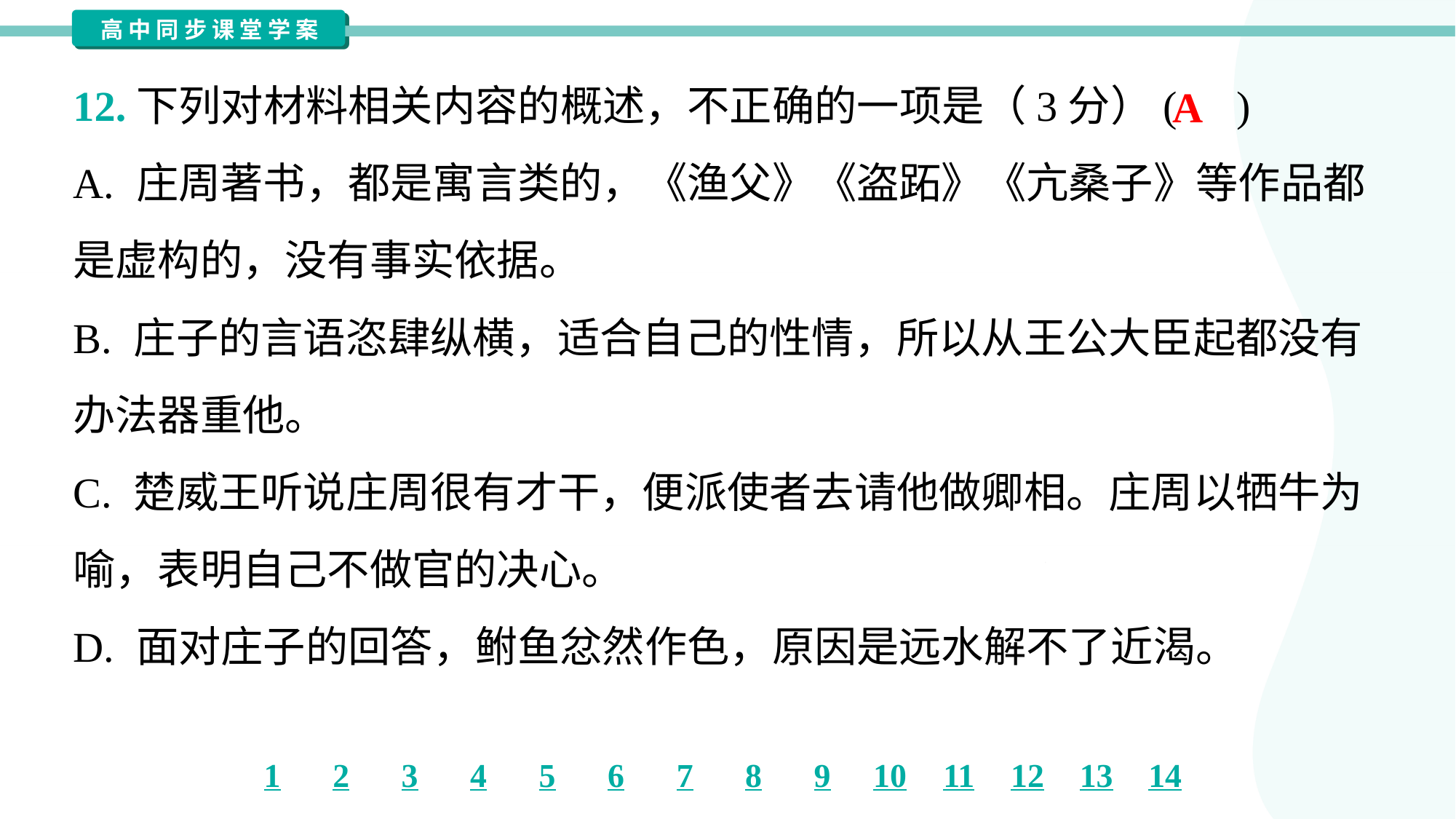

12.下列对材料相关内容的概述，不正确的一项是（3分）(     )
A
A. 庄周著书，都是寓言类的，《渔父》《盗跖》《亢桑子》等作品都
是虚构的，没有事实依据。
B. 庄子的言语恣肆纵横，适合自己的性情，所以从王公大臣起都没有
办法器重他。
C. 楚威王听说庄周很有才干，便派使者去请他做卿相。庄周以牺牛为
喻，表明自己不做官的决心。
D. 面对庄子的回答，鲋鱼忿然作色，原因是远水解不了近渴。